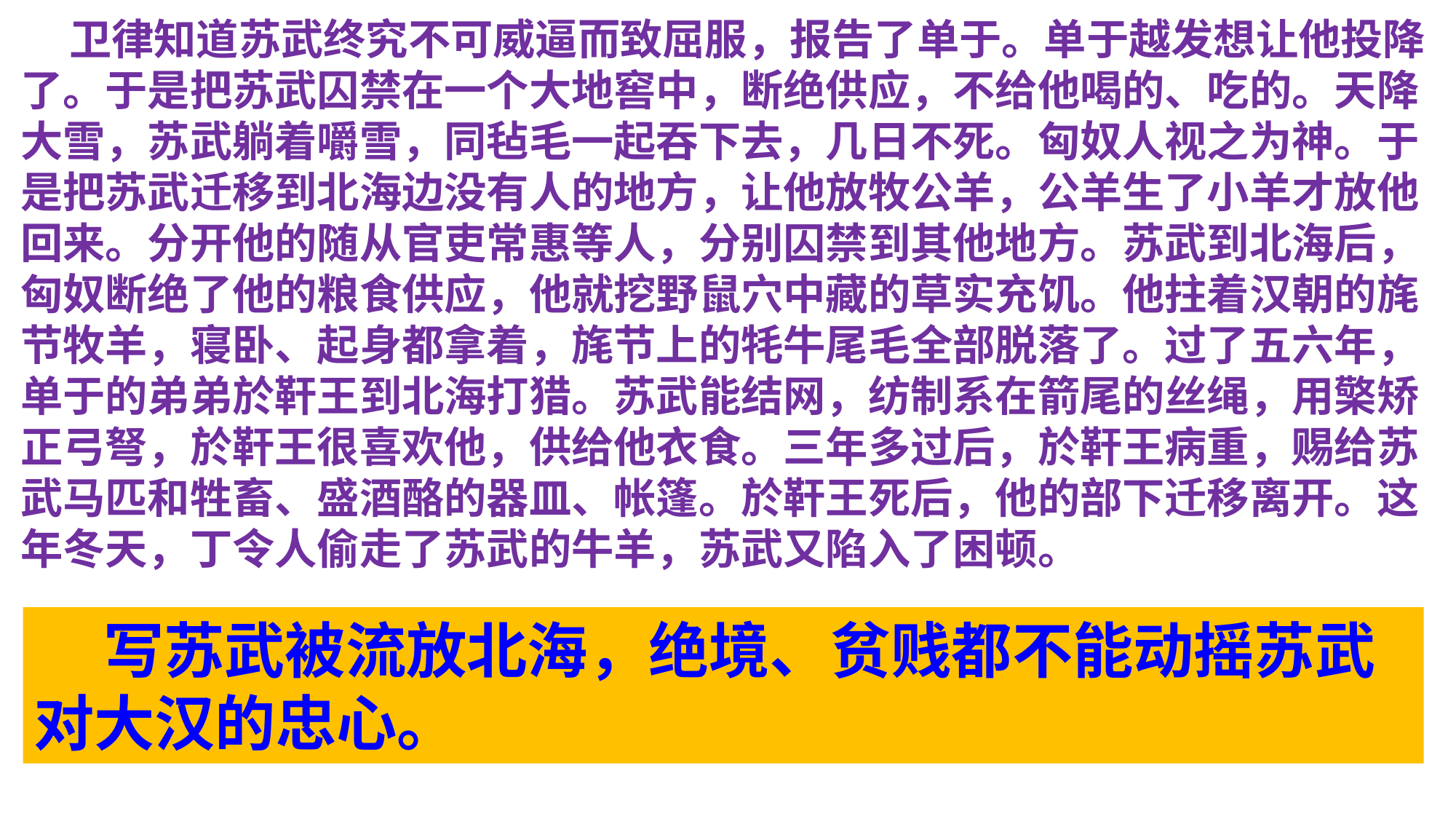

卫律知道苏武终究不可威逼而致屈服，报告了单于。单于越发想让他投降了。于是把苏武囚禁在一个大地窖中，断绝供应，不给他喝的、吃的。天降大雪，苏武躺着嚼雪，同毡毛一起吞下去，几日不死。匈奴人视之为神。于是把苏武迁移到北海边没有人的地方，让他放牧公羊，公羊生了小羊才放他回来。分开他的随从官吏常惠等人，分别囚禁到其他地方。苏武到北海后，匈奴断绝了他的粮食供应，他就挖野鼠穴中藏的草实充饥。他拄着汉朝的旄节牧羊，寝卧、起身都拿着，旄节上的牦牛尾毛全部脱落了。过了五六年，单于的弟弟於靬王到北海打猎。苏武能结网，纺制系在箭尾的丝绳，用檠矫正弓弩，於靬王很喜欢他，供给他衣食。三年多过后，於靬王病重，赐给苏武马匹和牲畜、盛酒酪的器皿、帐篷。於靬王死后，他的部下迁移离开。这年冬天，丁令人偷走了苏武的牛羊，苏武又陷入了困顿。
    写苏武被流放北海，绝境、贫贱都不能动摇苏武对大汉的忠心。